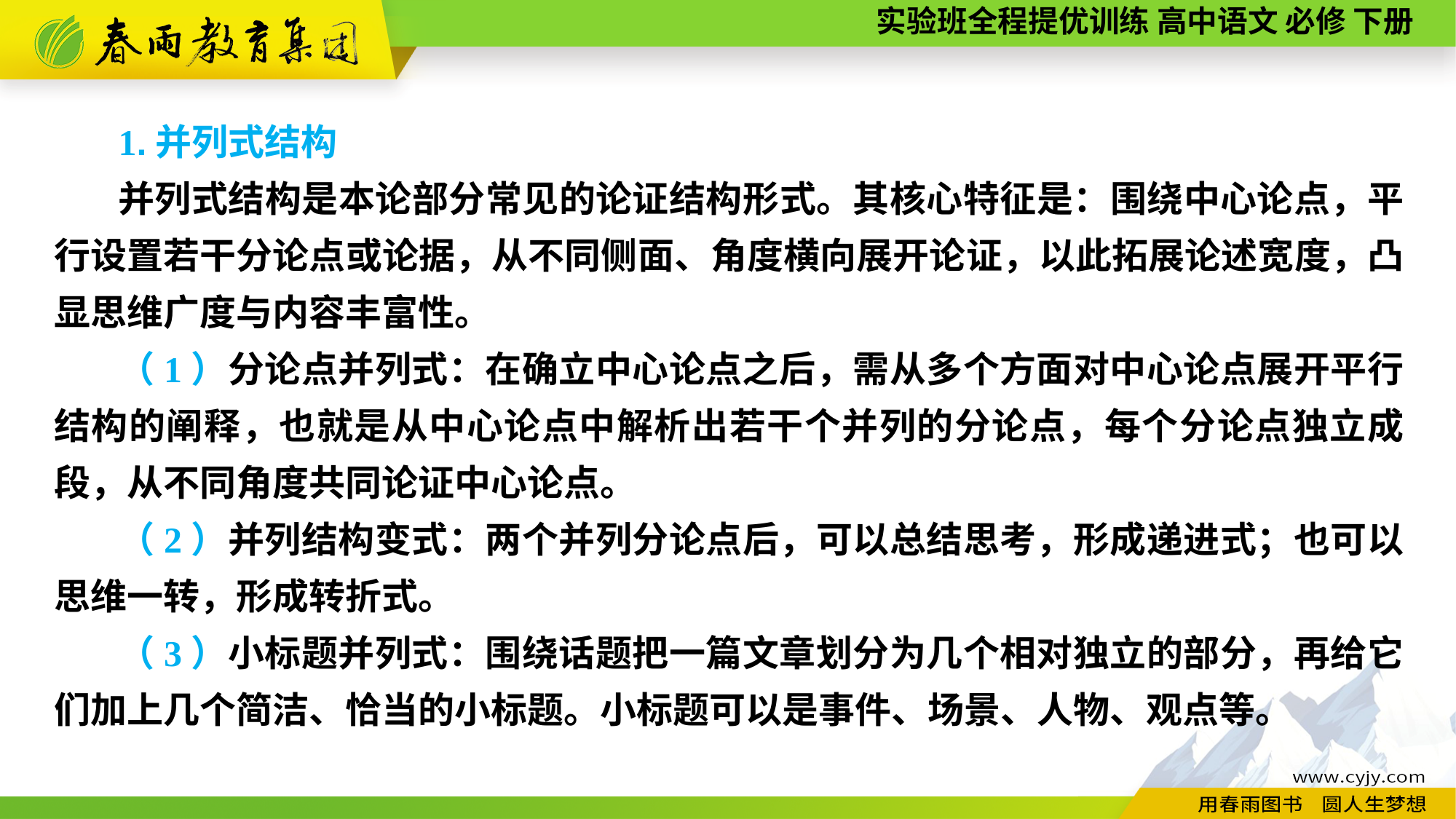

1.并列式结构
并列式结构是本论部分常见的论证结构形式。其核心特征是：围绕中心论点，平行设置若干分论点或论据，从不同侧面、角度横向展开论证，以此拓展论述宽度，凸显思维广度与内容丰富性。
（1）分论点并列式：在确立中心论点之后，需从多个方面对中心论点展开平行结构的阐释，也就是从中心论点中解析出若干个并列的分论点，每个分论点独立成段，从不同角度共同论证中心论点。
（2）并列结构变式：两个并列分论点后，可以总结思考，形成递进式；也可以思维一转，形成转折式。
（3）小标题并列式：围绕话题把一篇文章划分为几个相对独立的部分，再给它们加上几个简洁、恰当的小标题。小标题可以是事件、场景、人物、观点等。